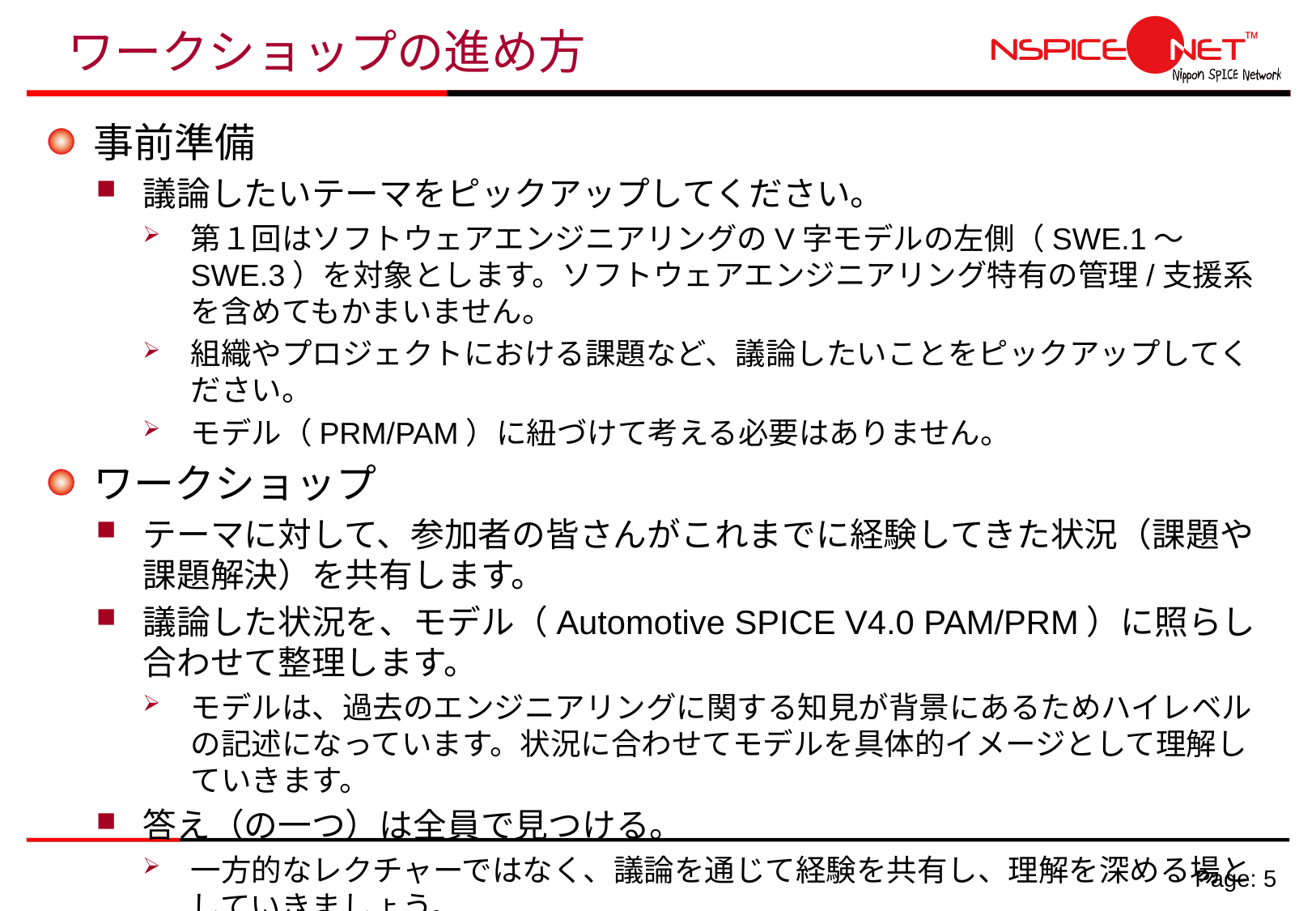

# ワークショップの進め方
事前準備
議論したいテーマをピックアップしてください。
第１回はソフトウェアエンジニアリングのV字モデルの左側（SWE.1～SWE.3）を対象とします。ソフトウェアエンジニアリング特有の管理/支援系を含めてもかまいません。
組織やプロジェクトにおける課題など、議論したいことをピックアップしてください。
モデル（PRM/PAM）に紐づけて考える必要はありません。
ワークショップ
テーマに対して、参加者の皆さんがこれまでに経験してきた状況（課題や課題解決）を共有します。
議論した状況を、モデル（Automotive SPICE V4.0 PAM/PRM）に照らし合わせて整理します。
モデルは、過去のエンジニアリングに関する知見が背景にあるためハイレベルの記述になっています。状況に合わせてモデルを具体的イメージとして理解していきます。
答え（の一つ）は全員で見つける。
一方的なレクチャーではなく、議論を通じて経験を共有し、理解を深める場としていきましょう。